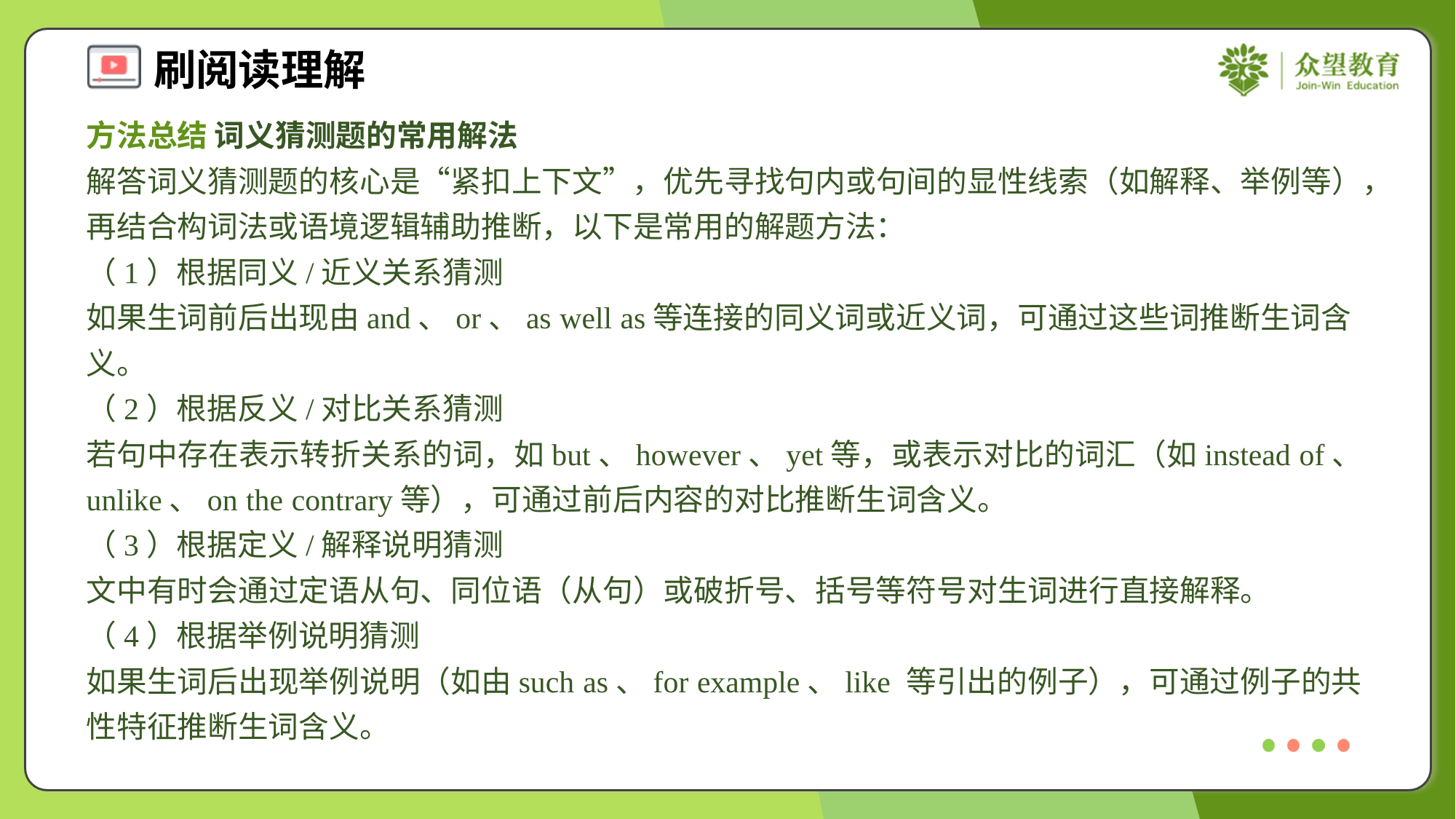

方法总结 词义猜测题的常用解法
解答词义猜测题的核心是“紧扣上下文”，优先寻找句内或句间的显性线索（如解释、举例等），再结合构词法或语境逻辑辅助推断，以下是常用的解题方法：
（1）根据同义/近义关系猜测
如果生词前后出现由and、or、as well as等连接的同义词或近义词，可通过这些词推断生词含义。
（2）根据反义/对比关系猜测
若句中存在表示转折关系的词，如but、however、yet等，或表示对比的词汇（如instead of、unlike、on the contrary等），可通过前后内容的对比推断生词含义。
（3）根据定义/解释说明猜测
文中有时会通过定语从句、同位语（从句）或破折号、括号等符号对生词进行直接解释。
（4）根据举例说明猜测
如果生词后出现举例说明（如由such as、for example、like 等引出的例子），可通过例子的共性特征推断生词含义。